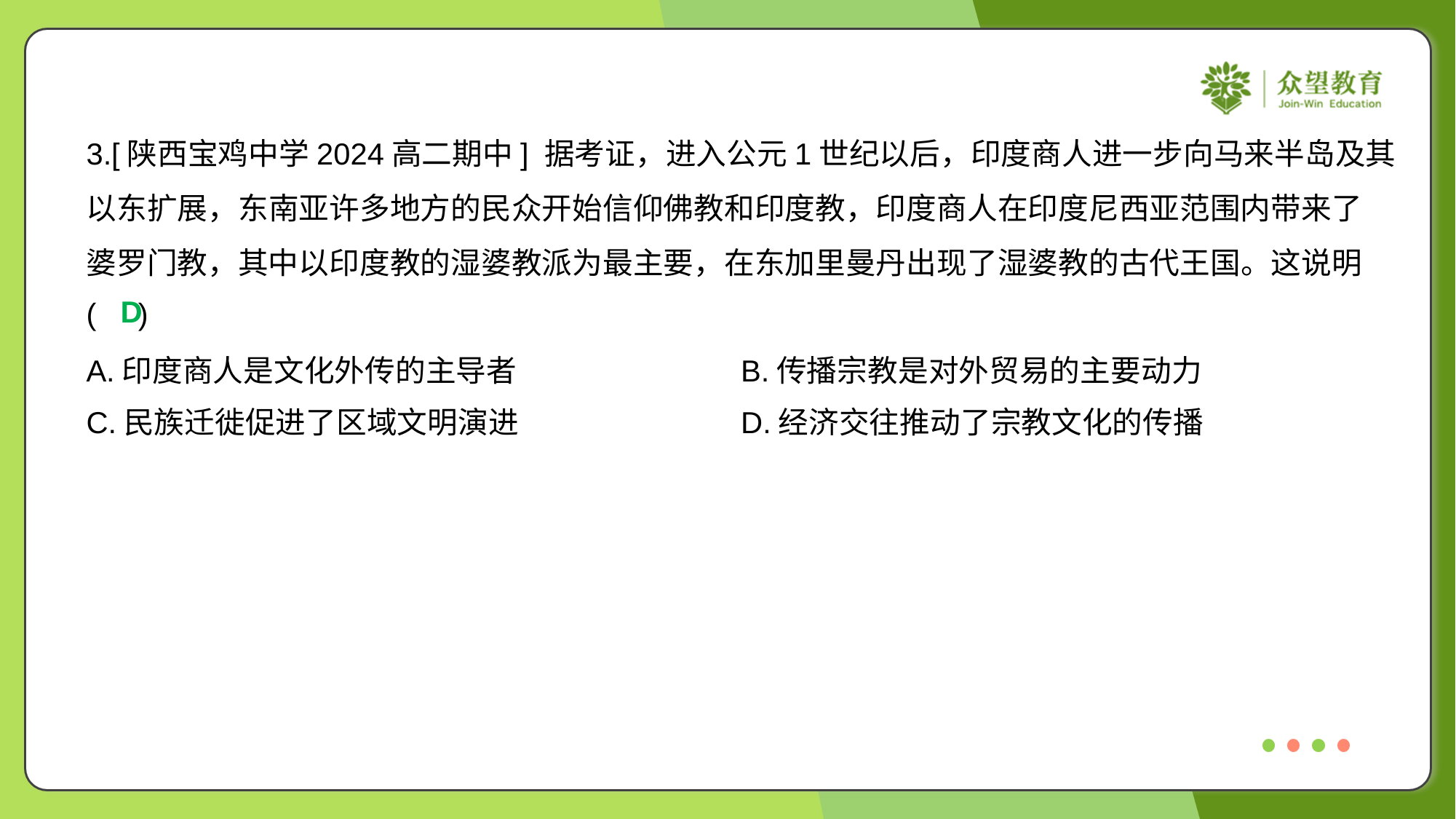

3.[陕西宝鸡中学2024高二期中] 据考证，进入公元1世纪以后，印度商人进一步向马来半岛及其
以东扩展，东南亚许多地方的民众开始信仰佛教和印度教，印度商人在印度尼西亚范围内带来了
婆罗门教，其中以印度教的湿婆教派为最主要，在东加里曼丹出现了湿婆教的古代王国。这说明
(     )
D
A.印度商人是文化外传的主导者	B.传播宗教是对外贸易的主要动力
C.民族迁徙促进了区域文明演进	D.经济交往推动了宗教文化的传播